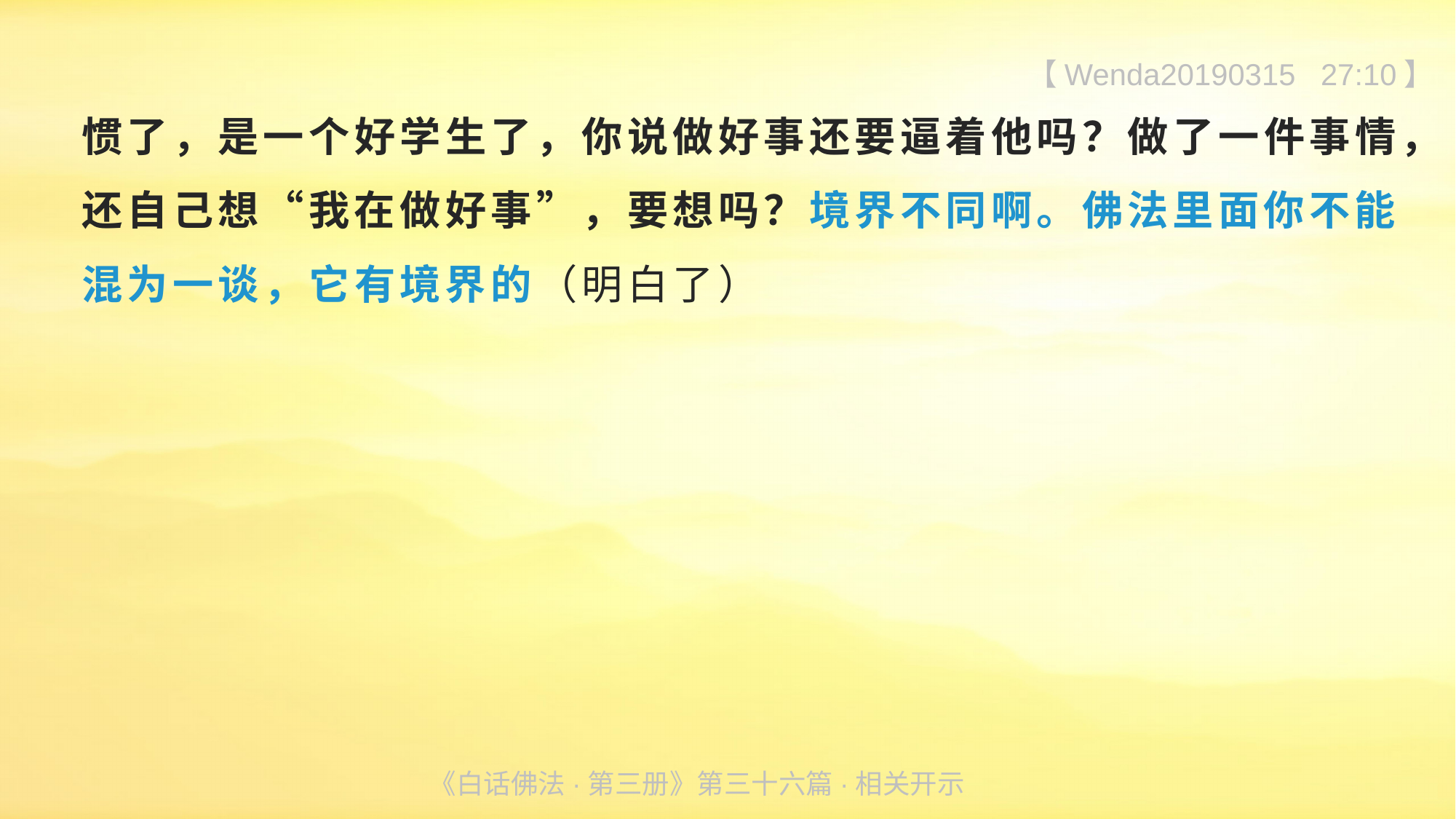

【Wenda20190315   27:10】
惯了，是一个好学生了，你说做好事还要逼着他吗？做了一件事情，还自己想“我在做好事”，要想吗？境界不同啊。佛法里面你不能混为一谈，它有境界的（明白了）
《白话佛法·第三册》第三十六篇·相关开示